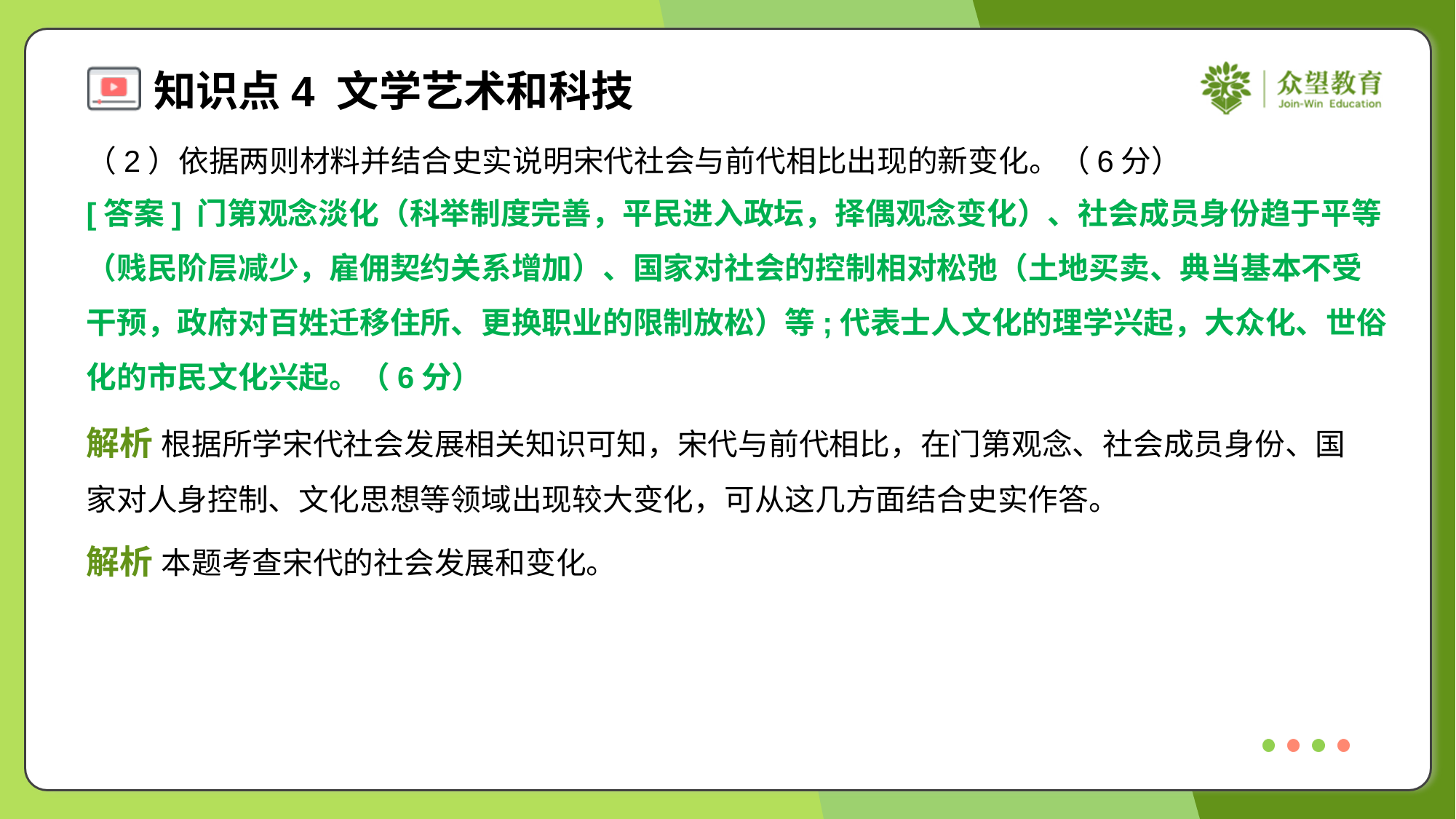

（2）依据两则材料并结合史实说明宋代社会与前代相比出现的新变化。（6分）
[答案] 门第观念淡化（科举制度完善，平民进入政坛，择偶观念变化）、社会成员身份趋于平等
（贱民阶层减少，雇佣契约关系增加）、国家对社会的控制相对松弛（土地买卖、典当基本不受
干预，政府对百姓迁移住所、更换职业的限制放松）等;代表士人文化的理学兴起，大众化、世俗
化的市民文化兴起。（6分）
解析 根据所学宋代社会发展相关知识可知，宋代与前代相比，在门第观念、社会成员身份、国
家对人身控制、文化思想等领域出现较大变化，可从这几方面结合史实作答。
解析 本题考查宋代的社会发展和变化。